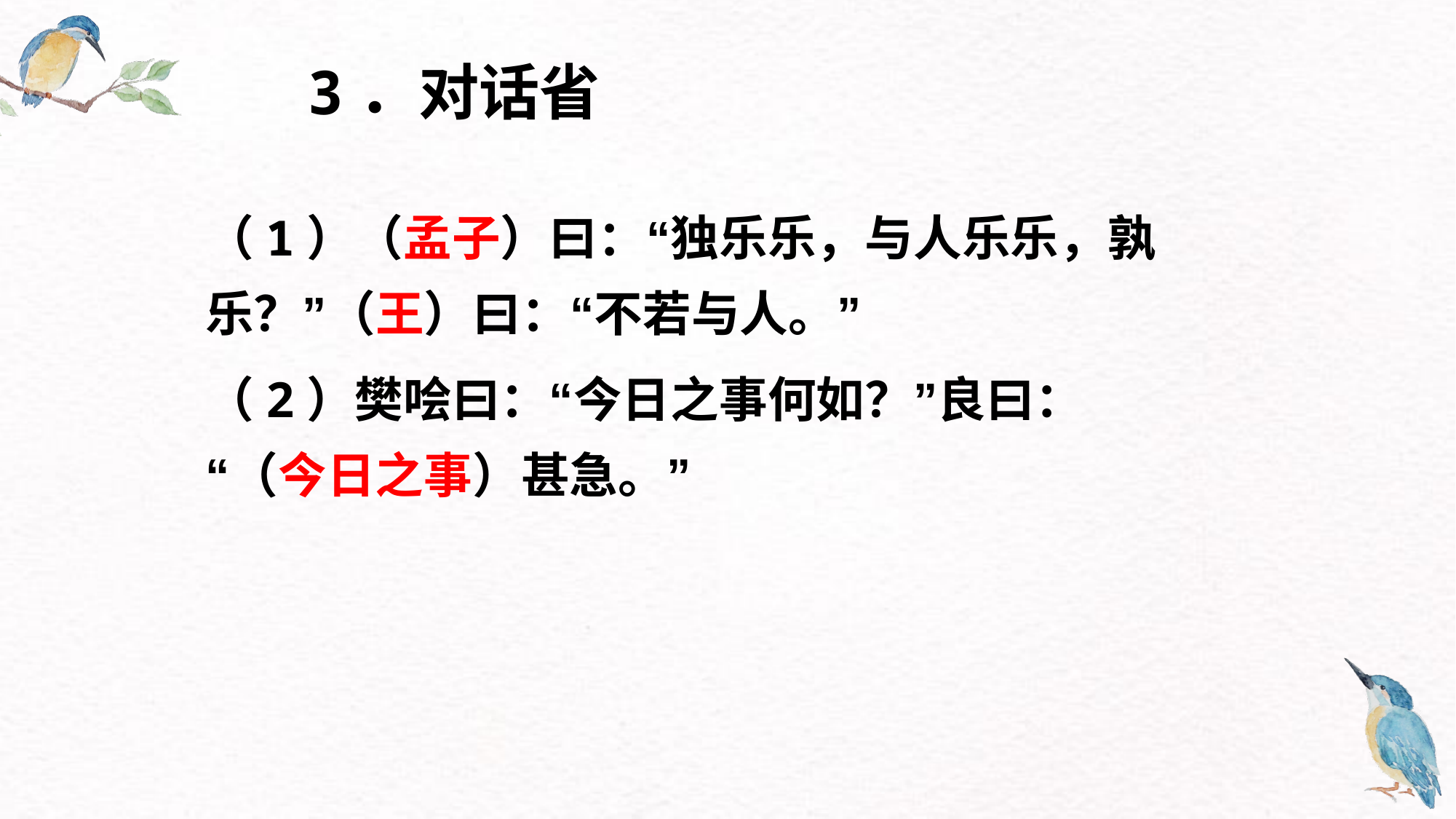

3．对话省
（1）（孟子）曰：“独乐乐，与人乐乐，孰乐？”（王）曰：“不若与人。”
（2）樊哙曰：“今日之事何如？”良曰：“（今日之事）甚急。”